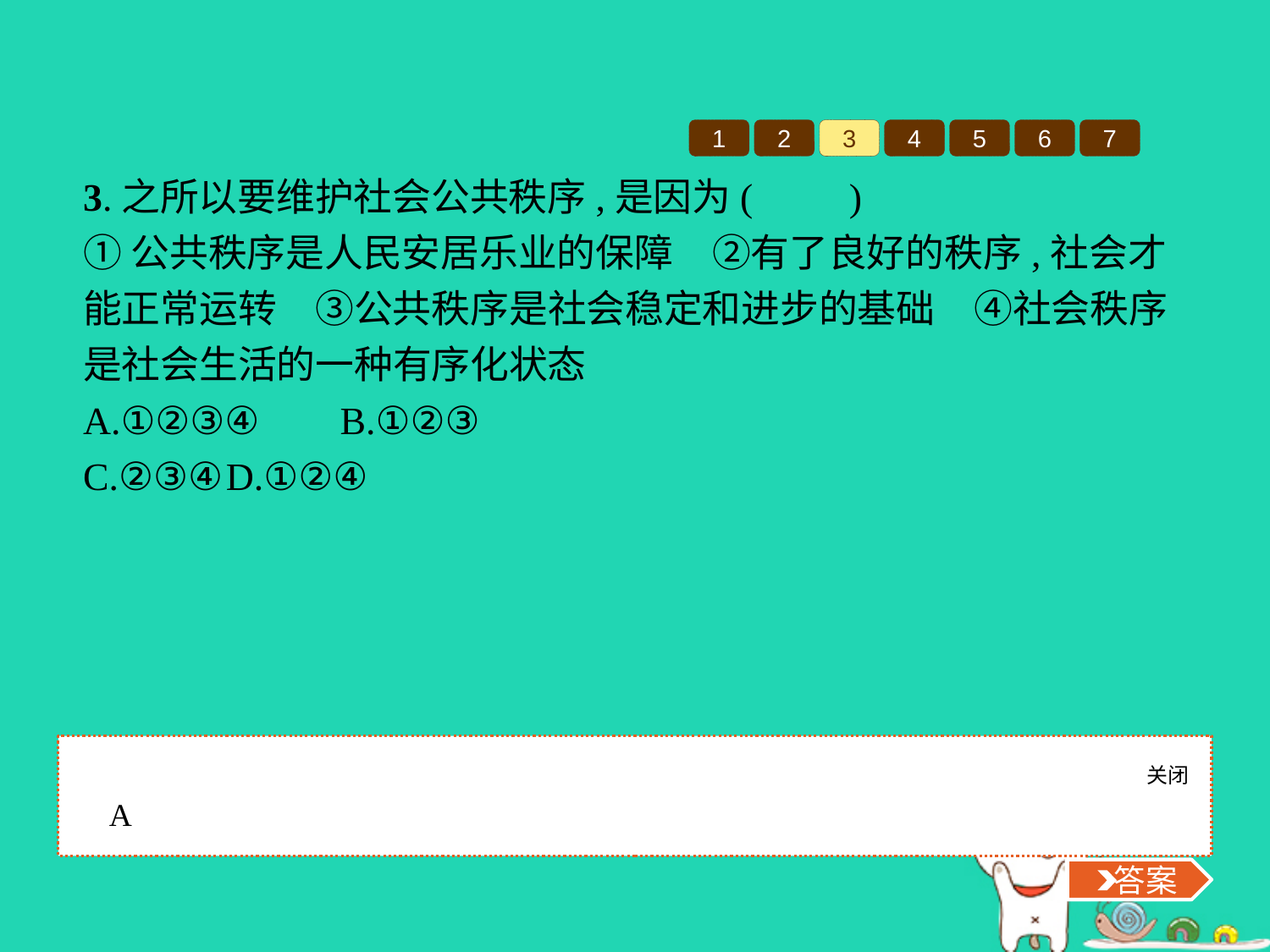

1
2
3
4
5
6
7
3.之所以要维护社会公共秩序,是因为(　　)
①公共秩序是人民安居乐业的保障　②有了良好的秩序,社会才能正常运转　③公共秩序是社会稳定和进步的基础　④社会秩序是社会生活的一种有序化状态
A.①②③④	B.①②③
C.②③④	D.①②④

关闭
  答案

A
  答案